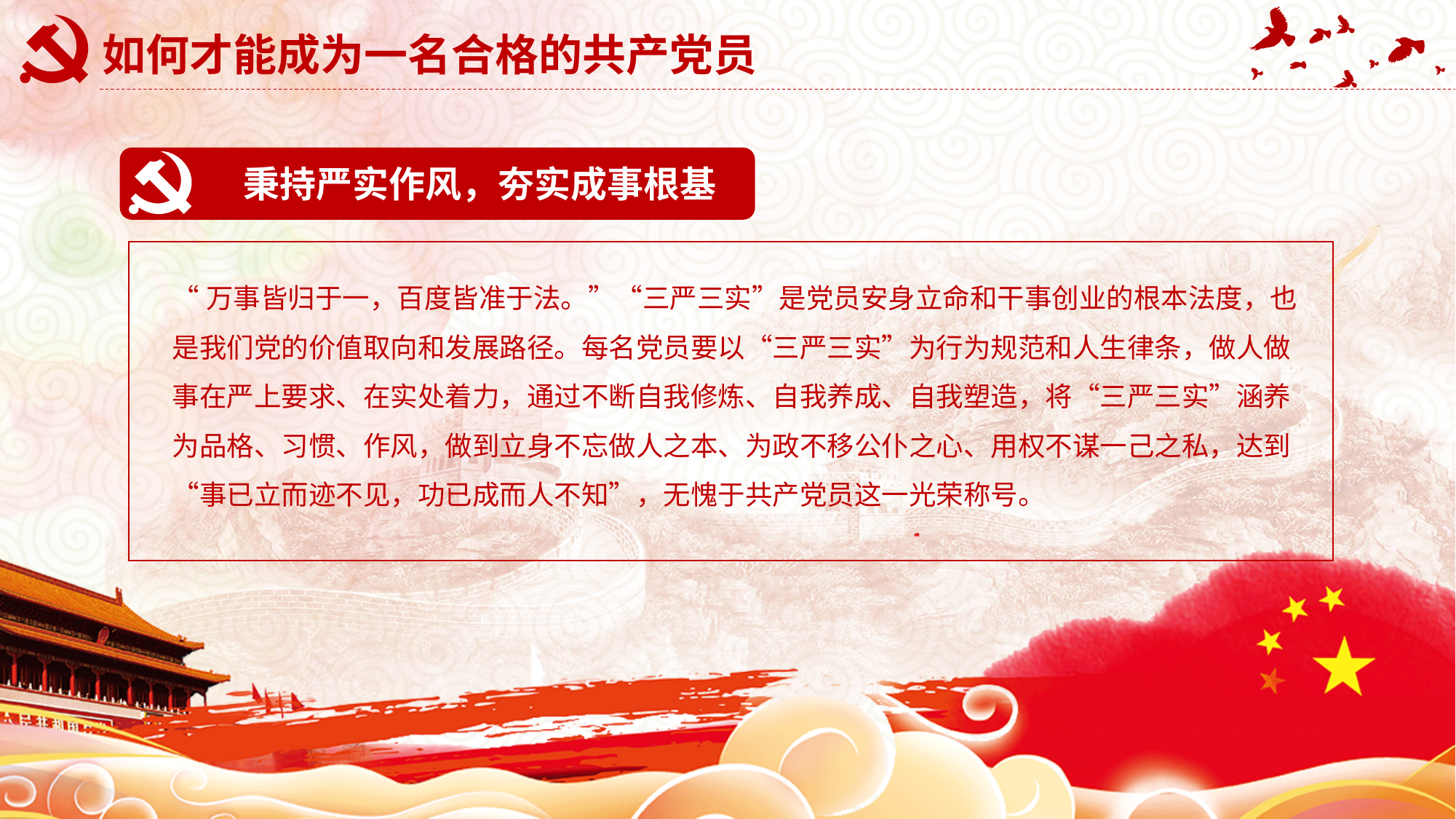

# 如何才能成为一名合格的共产党员

秉持严实作风，夯实成事根基

“万事皆归于一，百度皆准于法。”“三严三实”是党员安身立命和干事创业的根本法度，也是我们党的价值取向和发展路径。每名党员要以“三严三实”为行为规范和人生律条，做人做事在严上要求、在实处着力，通过不断自我修炼、自我养成、自我塑造，将“三严三实”涵养为品格、习惯、作风，做到立身不忘做人之本、为政不移公仆之心、用权不谋一己之私，达到“事已立而迹不见，功已成而人不知”，无愧于共产党员这一光荣称号。
延迟符可删除